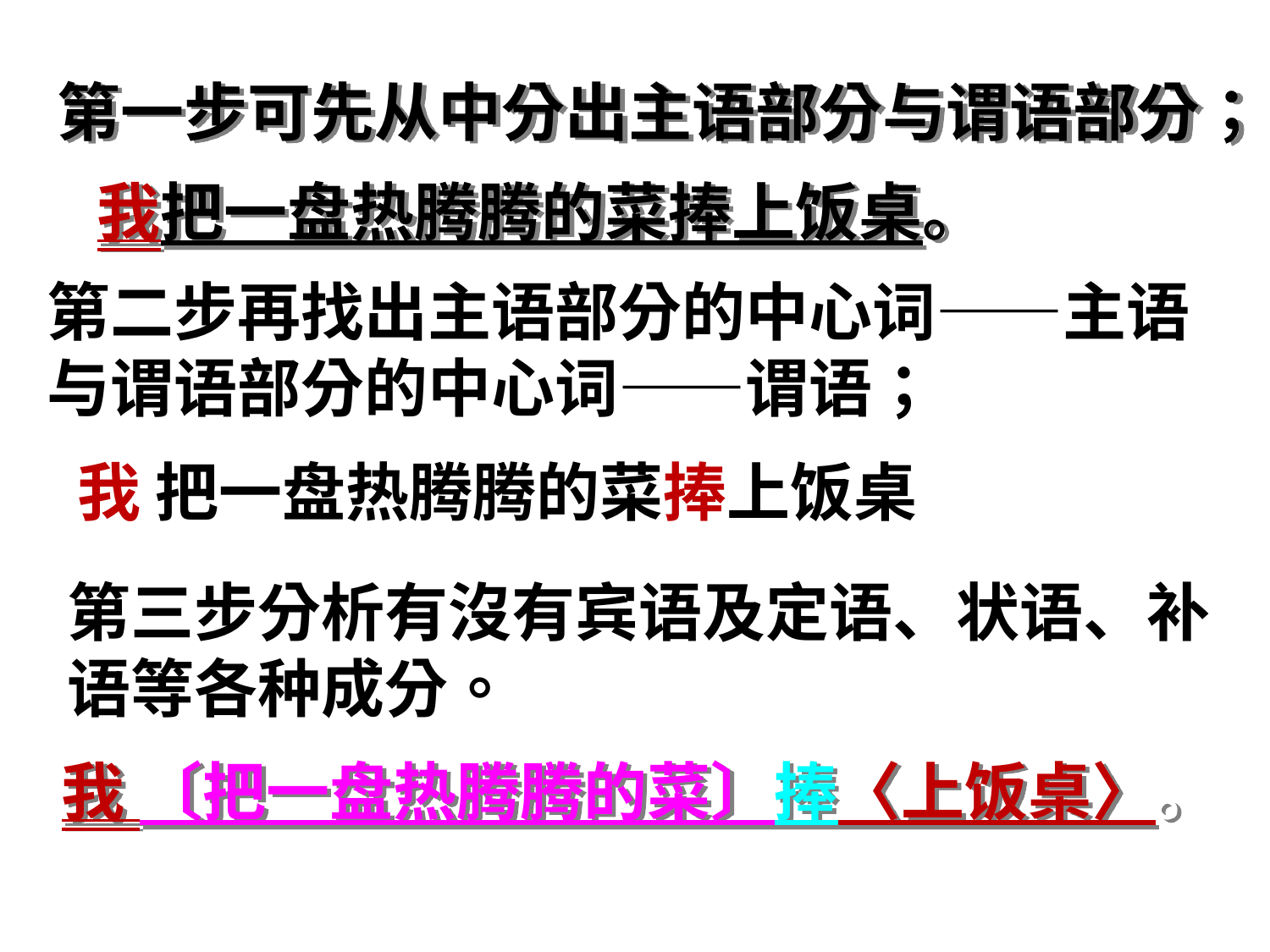

第一步可先从中分出主语部分与谓语部分；
我把一盘热腾腾的菜捧上饭桌。
第二步再找出主语部分的中心词——主语与谓语部分的中心词——谓语；
我 把一盘热腾腾的菜捧上饭桌。
第三步分析有沒有宾语及定语、状语、补语等各种成分。
我 〔把一盘热腾腾的菜〕捧〈上饭桌〉。